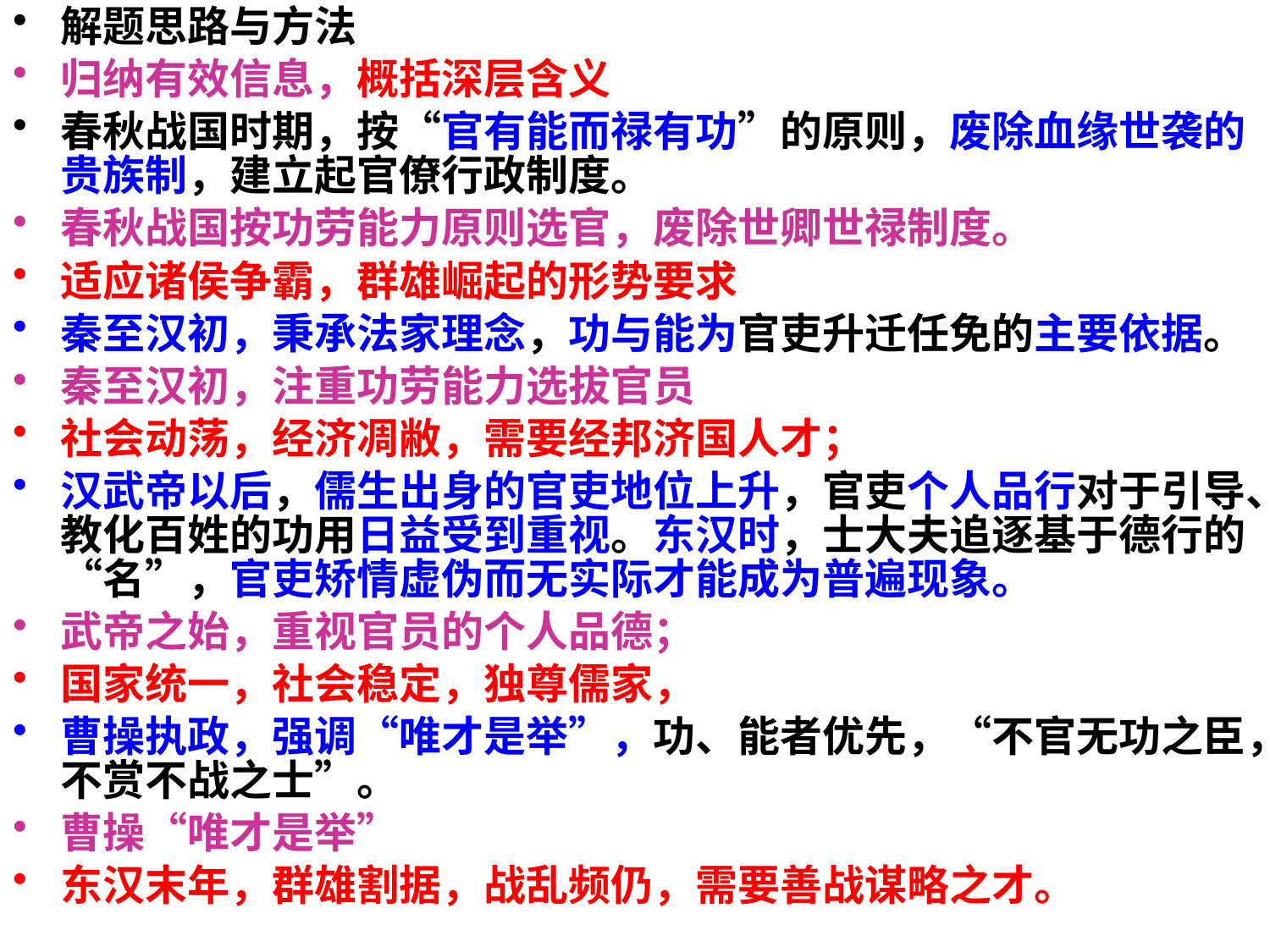

解题思路与方法
归纳有效信息，概括深层含义
春秋战国时期，按“官有能而禄有功”的原则，废除血缘世袭的贵族制，建立起官僚行政制度。
春秋战国按功劳能力原则选官，废除世卿世禄制度。
适应诸侯争霸，群雄崛起的形势要求
秦至汉初，秉承法家理念，功与能为官吏升迁任免的主要依据。
秦至汉初，注重功劳能力选拔官员
社会动荡，经济凋敝，需要经邦济国人才；
汉武帝以后，儒生出身的官吏地位上升，官吏个人品行对于引导、教化百姓的功用日益受到重视。东汉时，士大夫追逐基于德行的“名”，官吏矫情虚伪而无实际才能成为普遍现象。
武帝之始，重视官员的个人品德；
国家统一，社会稳定，独尊儒家，
曹操执政，强调“唯才是举”，功、能者优先，“不官无功之臣，不赏不战之士”。
曹操“唯才是举”
东汉末年，群雄割据，战乱频仍，需要善战谋略之才。